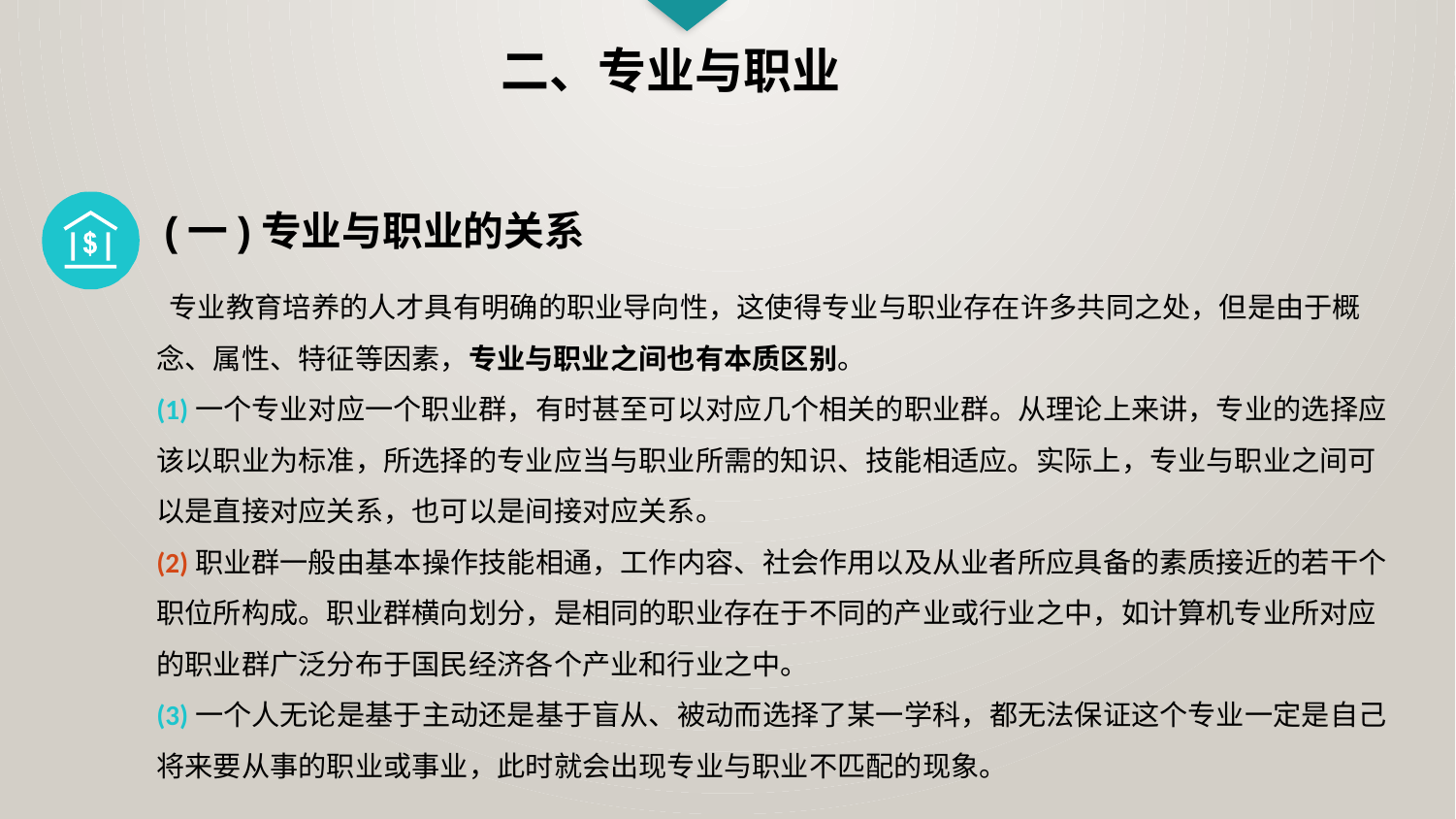

二、专业与职业

(一)专业与职业的关系

 专业教育培养的人才具有明确的职业导向性，这使得专业与职业存在许多共同之处，但是由于概念、属性、特征等因素，专业与职业之间也有本质区别。
(1)一个专业对应一个职业群，有时甚至可以对应几个相关的职业群。从理论上来讲，专业的选择应该以职业为标准，所选择的专业应当与职业所需的知识、技能相适应。实际上，专业与职业之间可以是直接对应关系，也可以是间接对应关系。
(2)职业群一般由基本操作技能相通，工作内容、社会作用以及从业者所应具备的素质接近的若干个职位所构成。职业群横向划分，是相同的职业存在于不同的产业或行业之中，如计算机专业所对应的职业群广泛分布于国民经济各个产业和行业之中。
(3)一个人无论是基于主动还是基于盲从、被动而选择了某一学科，都无法保证这个专业一定是自己将来要从事的职业或事业，此时就会出现专业与职业不匹配的现象。
35